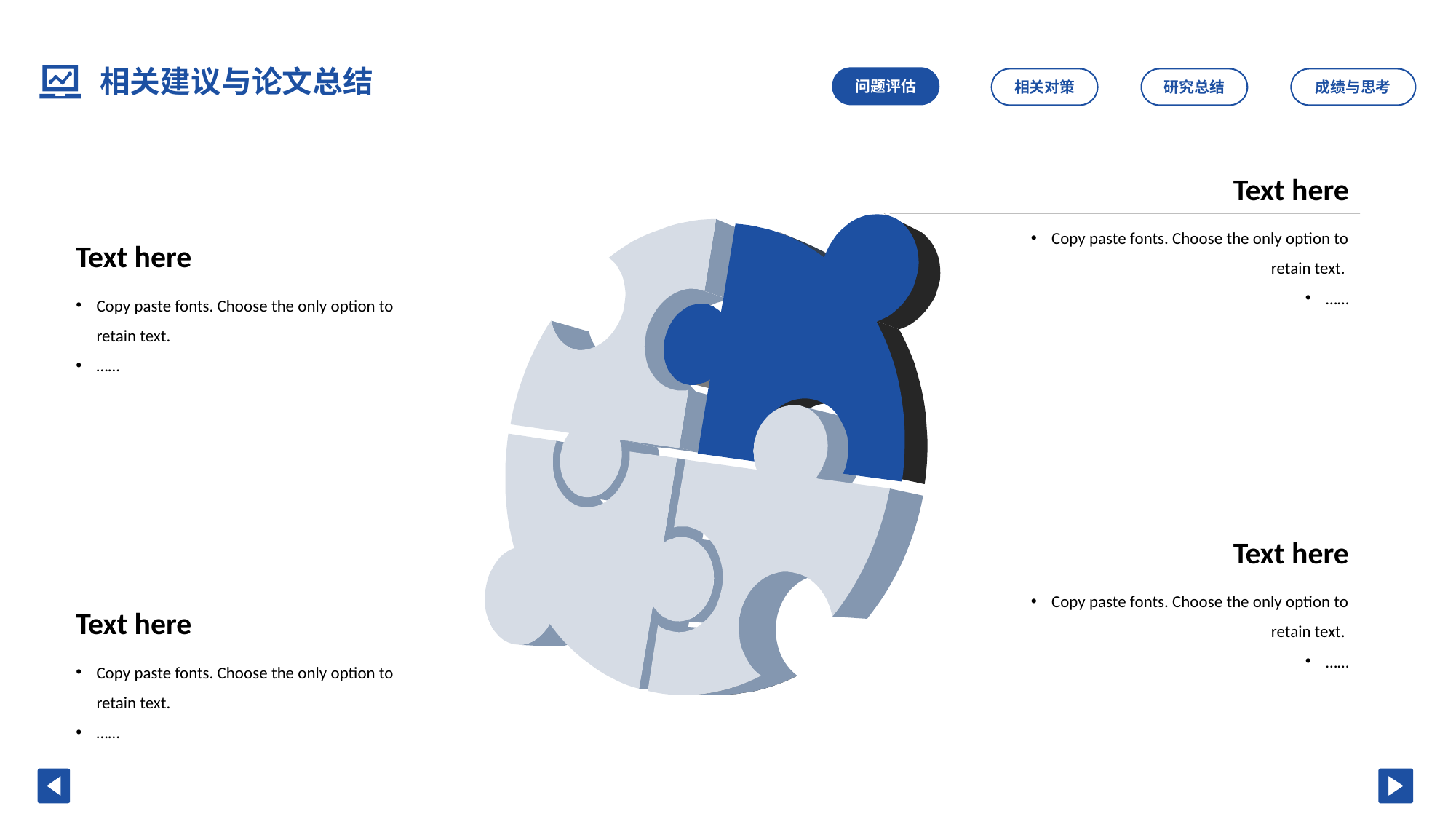

相关建议与论文总结

问题评估
相关对策
研究总结
成绩与思考
Text here
Copy paste fonts. Choose the only option to retain text.
……

Text here
Copy paste fonts. Choose the only option to retain text.
……
Text here
Copy paste fonts. Choose the only option to retain text.
……
Text here
Copy paste fonts. Choose the only option to retain text.
……